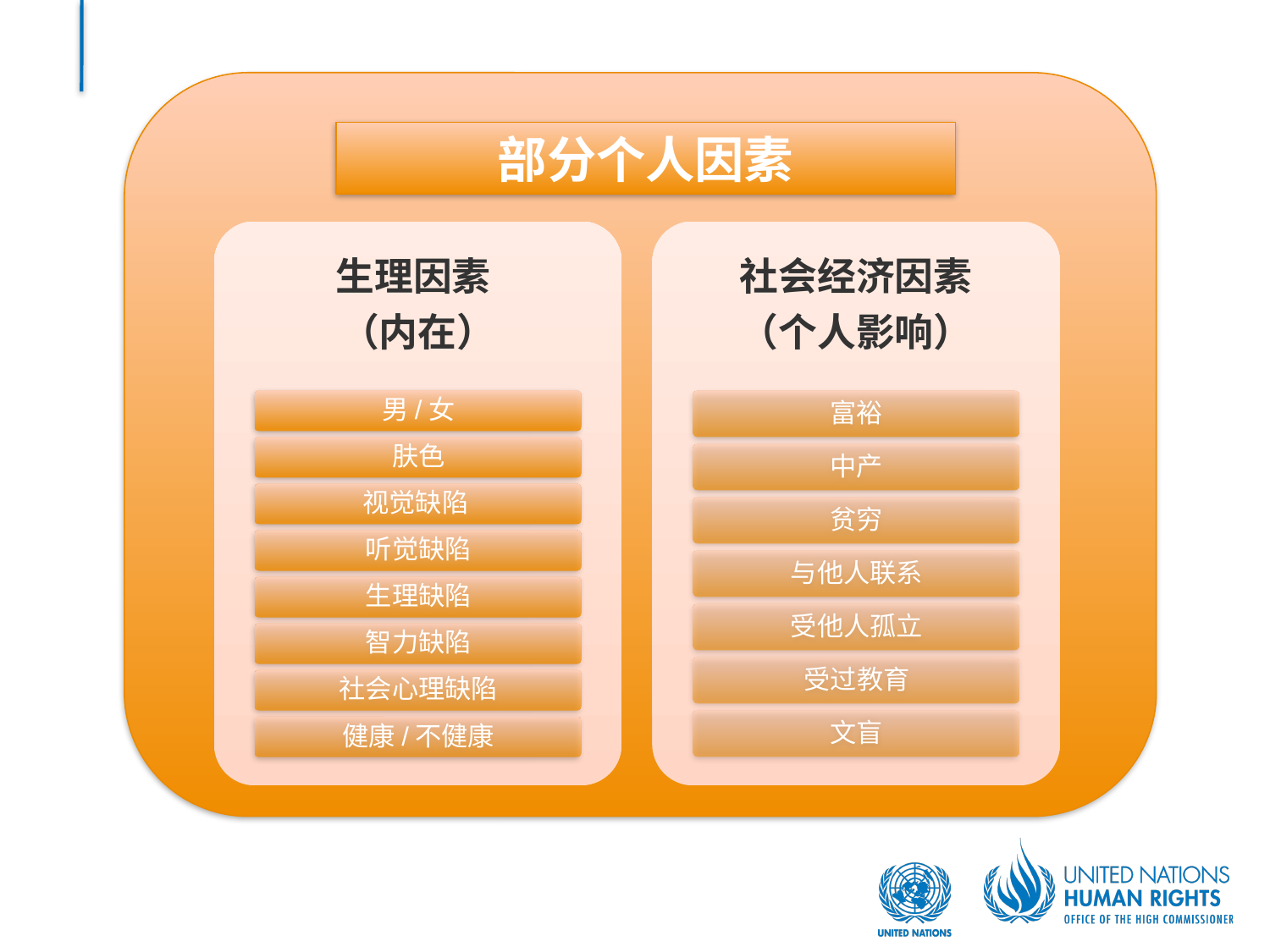

部分个人因素
生理因素
（内在）
男/女
肤色
视觉缺陷
听觉缺陷
生理缺陷
智力缺陷
社会心理缺陷
健康/不健康
社会经济因素
（个人影响）
富裕
中产
贫穷
与他人联系
受他人孤立
受过教育
文盲